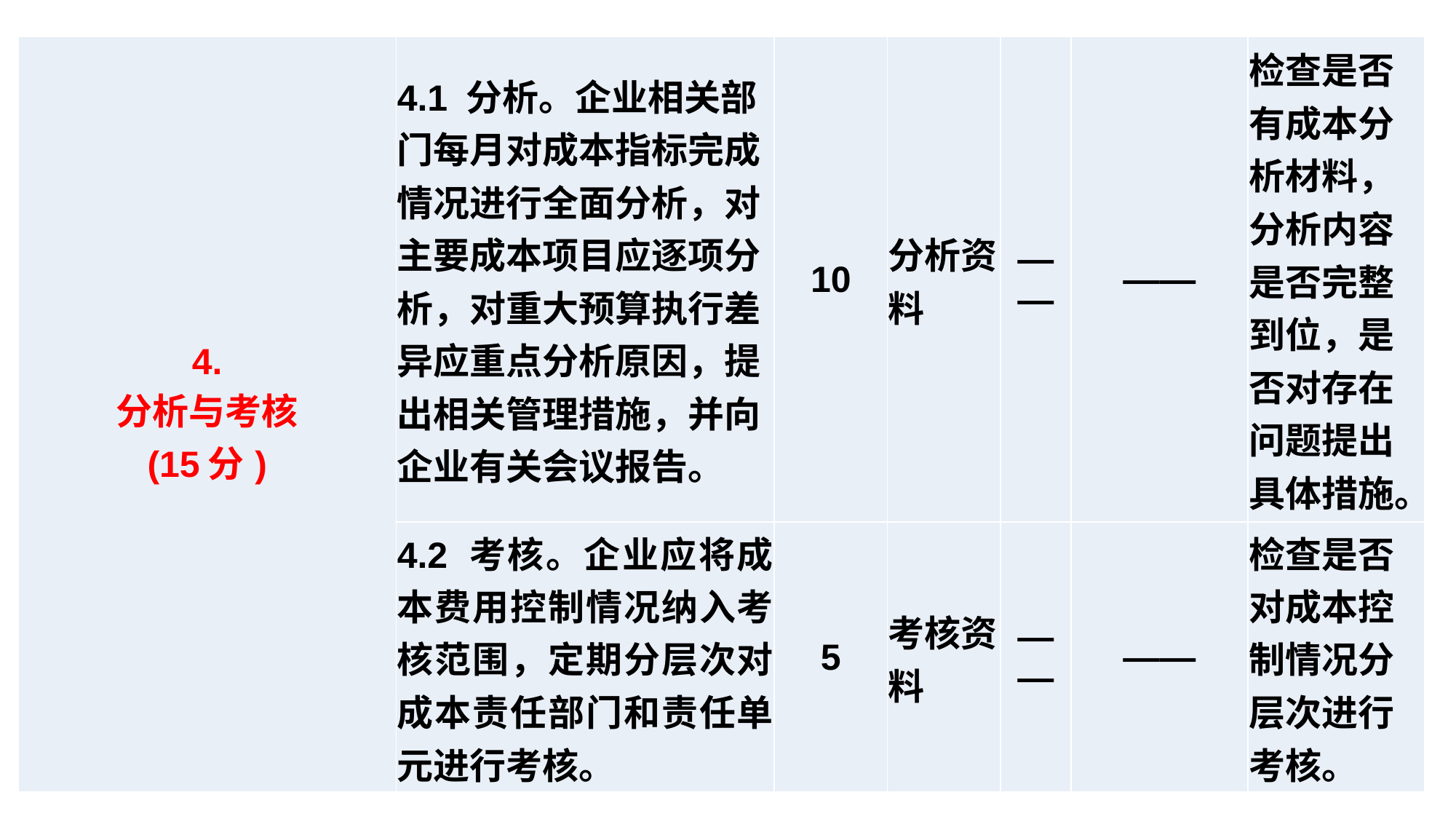

| 4. 分析与考核 (15分) | 4.1 分析。企业相关部门每月对成本指标完成情况进行全面分析，对主要成本项目应逐项分析，对重大预算执行差异应重点分析原因，提出相关管理措施，并向企业有关会议报告。 | 10 | 分析资料 | —— | —— | 检查是否有成本分析材料，分析内容是否完整到位，是否对存在问题提出具体措施。 |
| --- | --- | --- | --- | --- | --- | --- |
|  | 4.2 考核。企业应将成本费用控制情况纳入考核范围，定期分层次对成本责任部门和责任单元进行考核。 | 5 | 考核资料 | —— | —— | 检查是否对成本控制情况分层次进行考核。 |